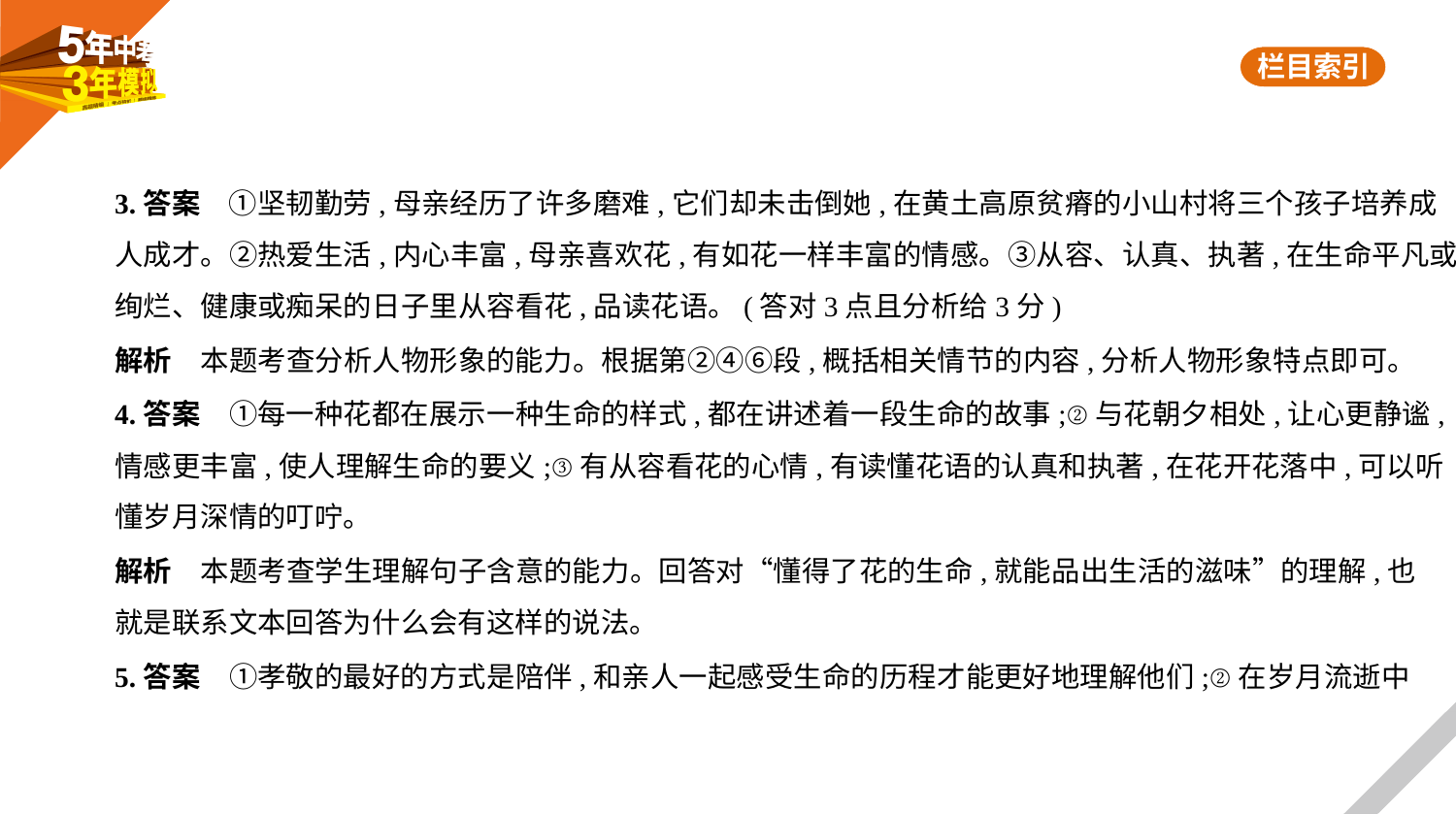

3.答案　①坚韧勤劳,母亲经历了许多磨难,它们却未击倒她,在黄土高原贫瘠的小山村将三个孩子培养成
人成才。②热爱生活,内心丰富,母亲喜欢花,有如花一样丰富的情感。③从容、认真、执著,在生命平凡或
绚烂、健康或痴呆的日子里从容看花,品读花语。(答对3点且分析给3分)
解析　本题考查分析人物形象的能力。根据第②④⑥段,概括相关情节的内容,分析人物形象特点即可。
4.答案　①每一种花都在展示一种生命的样式,都在讲述着一段生命的故事;②与花朝夕相处,让心更静谧,
情感更丰富,使人理解生命的要义;③有从容看花的心情,有读懂花语的认真和执著,在花开花落中,可以听
懂岁月深情的叮咛。
解析　本题考查学生理解句子含意的能力。回答对“懂得了花的生命,就能品出生活的滋味”的理解,也
就是联系文本回答为什么会有这样的说法。
5.答案　①孝敬的最好的方式是陪伴,和亲人一起感受生命的历程才能更好地理解他们;②在岁月流逝中